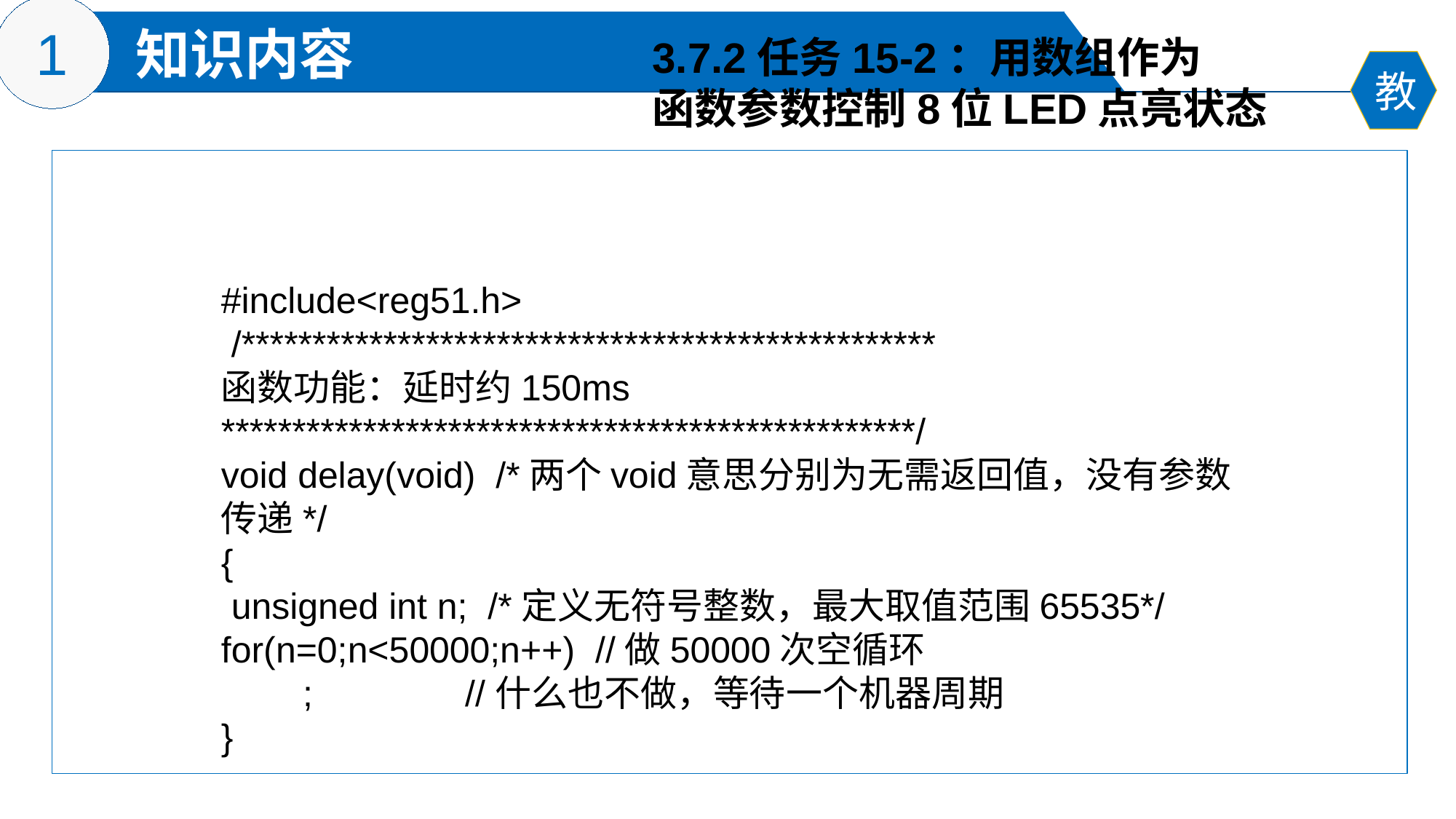

3.7.2任务15-2：用数组作为
函数参数控制8位LED点亮状态
#include<reg51.h>
 /*************************************************
函数功能：延时约150ms
*************************************************/
void delay(void)  /*两个void意思分别为无需返回值，没有参数传递*/
{
 unsigned int n;  /*定义无符号整数，最大取值范围65535*/
for(n=0;n<50000;n++)  //做50000次空循环
        ;               //什么也不做，等待一个机器周期
}